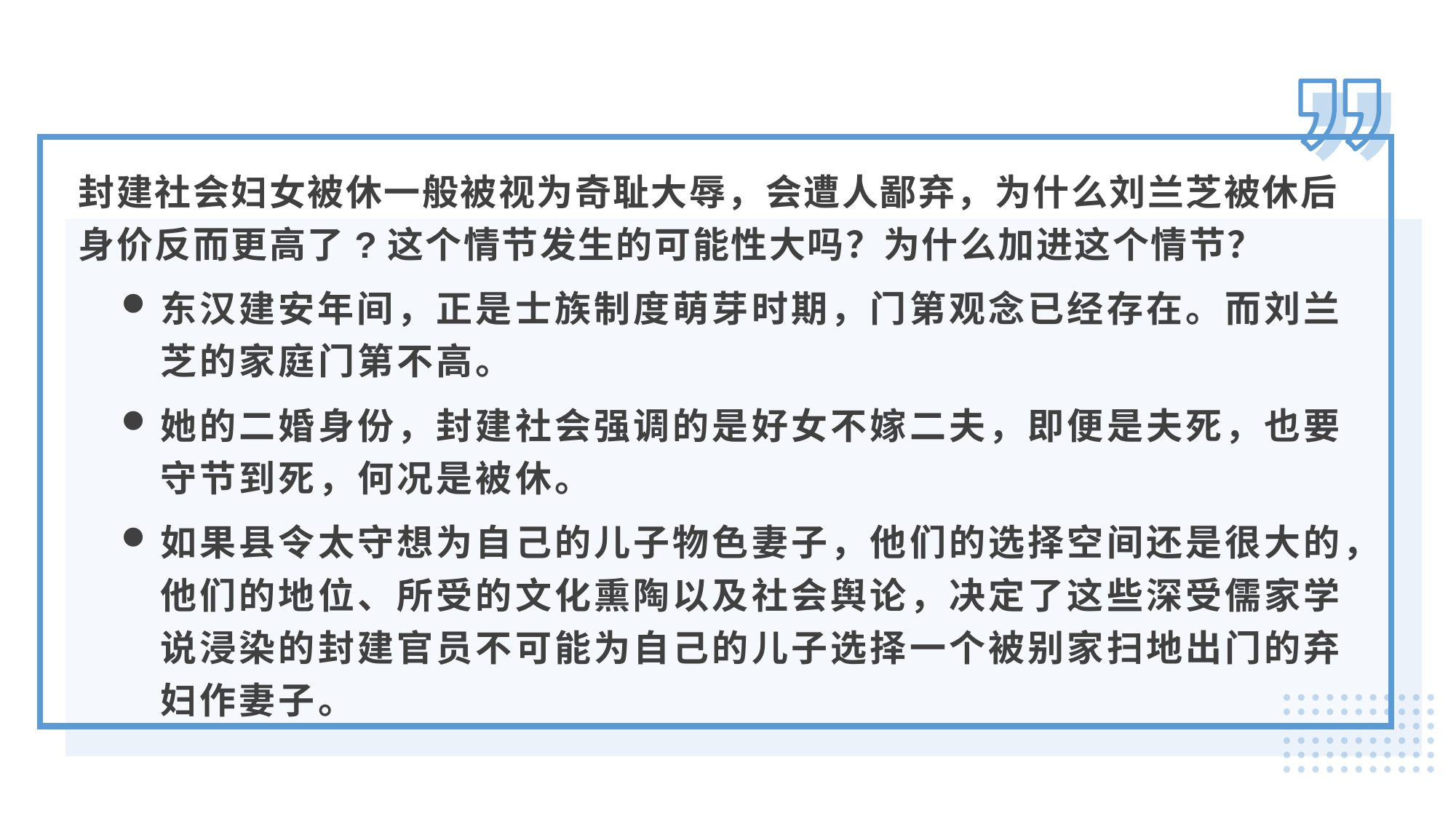

封建社会妇女被休一般被视为奇耻大辱，会遭人鄙弃，为什么刘兰芝被休后身价反而更高了?这个情节发生的可能性大吗？为什么加进这个情节？
东汉建安年间，正是士族制度萌芽时期，门第观念已经存在。而刘兰芝的家庭门第不高。
她的二婚身份，封建社会强调的是好女不嫁二夫，即便是夫死，也要守节到死，何况是被休。
如果县令太守想为自己的儿子物色妻子，他们的选择空间还是很大的，他们的地位、所受的文化熏陶以及社会舆论，决定了这些深受儒家学说浸染的封建官员不可能为自己的儿子选择一个被别家扫地出门的弃妇作妻子。